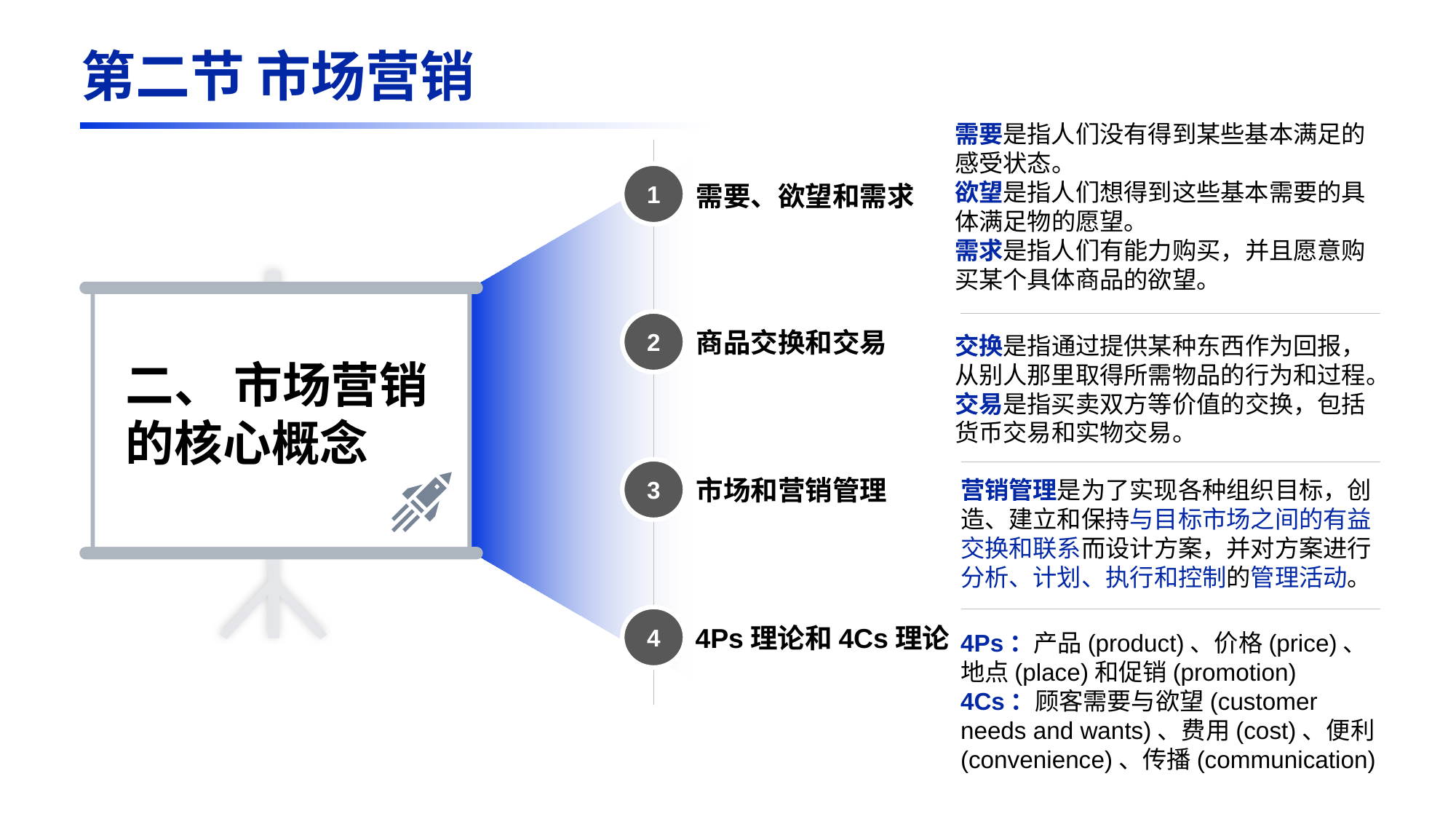

第二节 市场营销
需要是指人们没有得到某些基本满足的感受状态。
欲望是指人们想得到这些基本需要的具体满足物的愿望。
需求是指人们有能力购买，并且愿意购买某个具体商品的欲望。
1
2
3
4
需要、欲望和需求
商品交换和交易
市场和营销管理
4Ps理论和4Cs理论

交换是指通过提供某种东西作为回报，从别人那里取得所需物品的行为和过程。
交易是指买卖双方等价值的交换，包括货币交易和实物交易。
二、 市场营销的核心概念
营销管理是为了实现各种组织目标，创造、建立和保持与目标市场之间的有益交换和联系而设计方案，并对方案进行分析、计划、执行和控制的管理活动。

4Ps：产品(product)、价格(price)、地点(place)和促销(promotion)
4Cs：顾客需要与欲望(customer needs and wants)、费用(cost)、便利(convenience)、传播(communication)